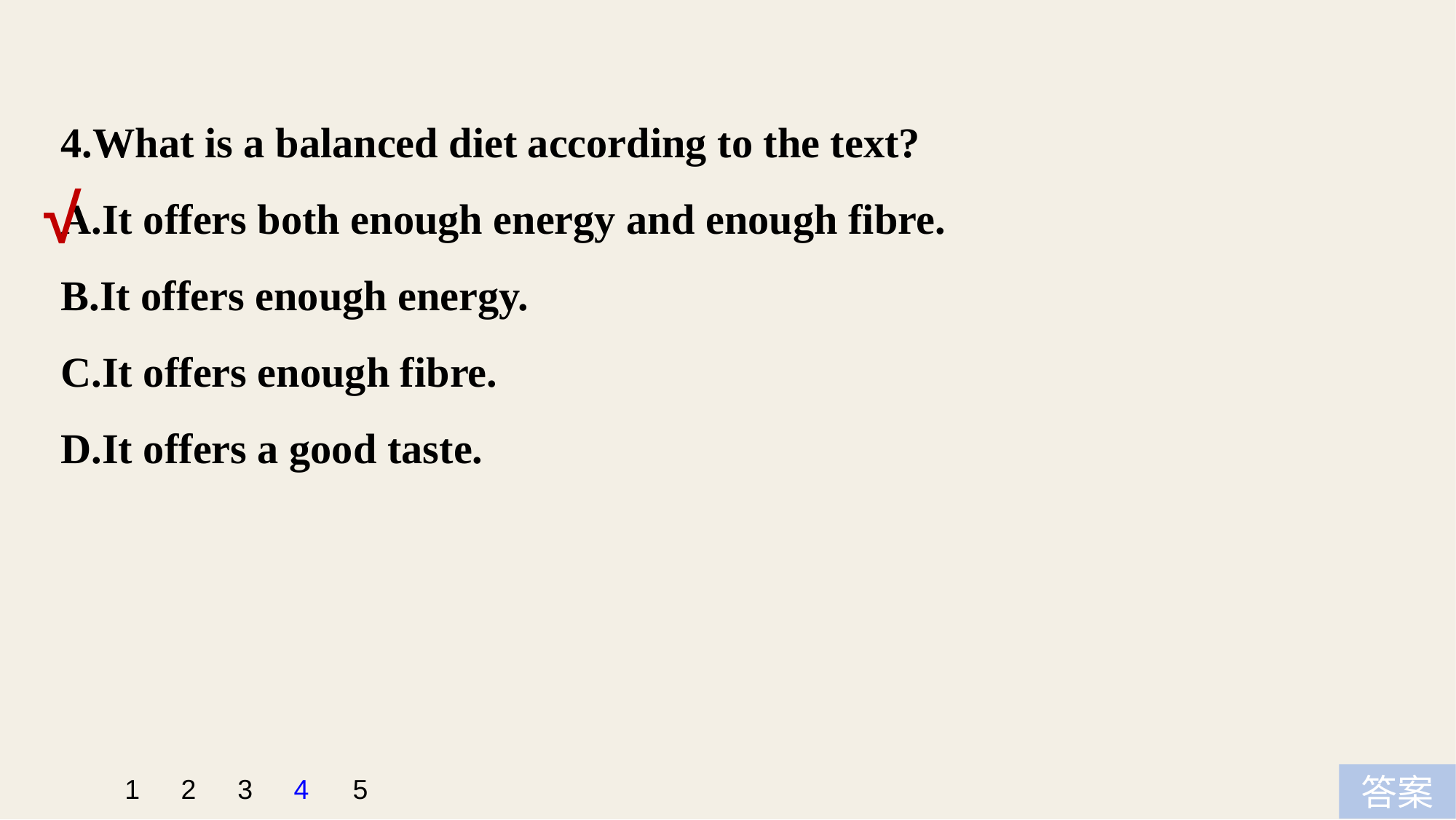

4.What is a balanced diet according to the text?
A.It offers both enough energy and enough fibre.
B.It offers enough energy.
C.It offers enough fibre.
D.It offers a good taste.
√
5
1
2
3
4
答案